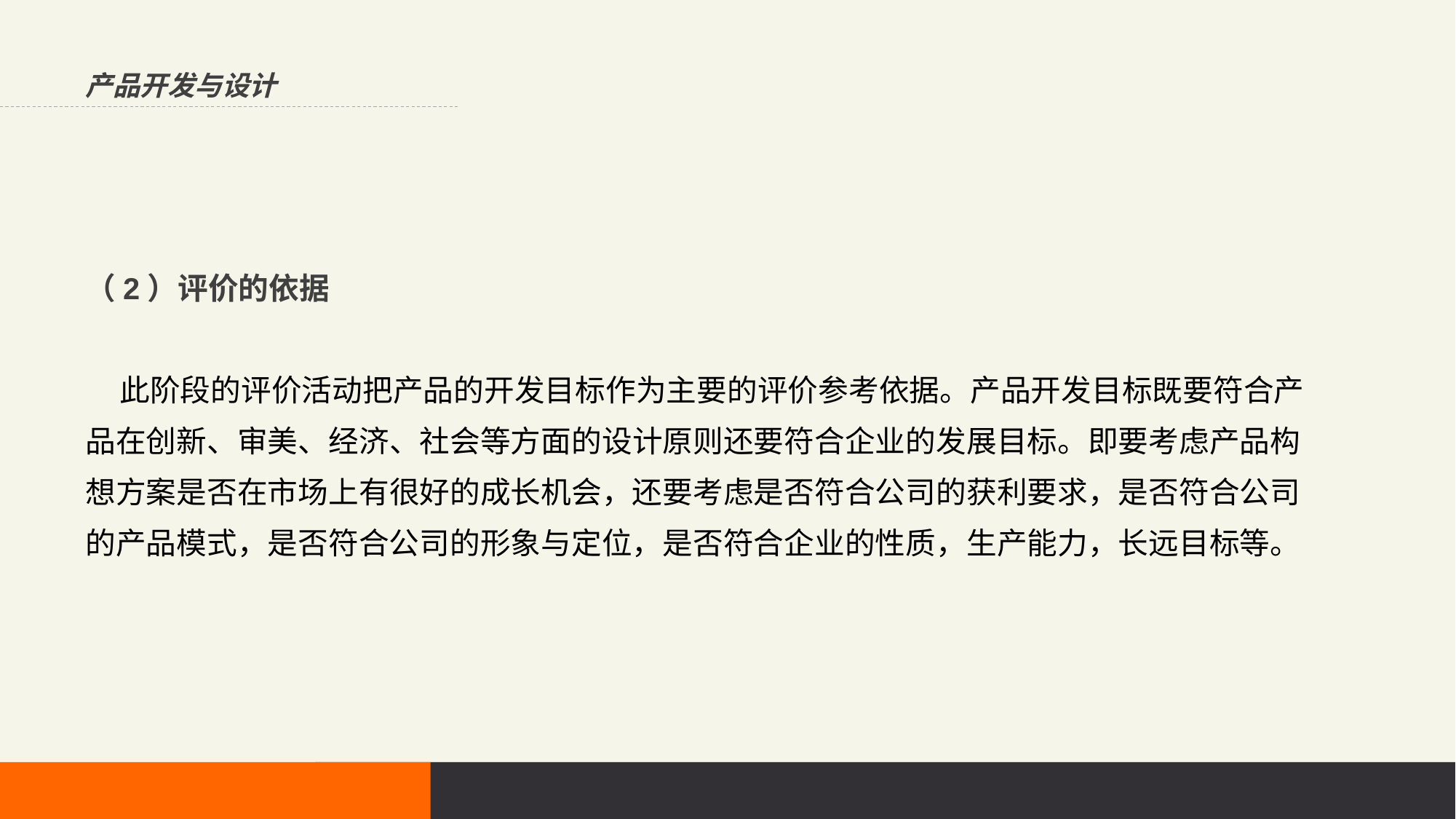

产品开发与设计
（2）评价的依据

    此阶段的评价活动把产品的开发目标作为主要的评价参考依据。产品开发目标既要符合产品在创新、审美、经济、社会等方面的设计原则还要符合企业的发展目标。即要考虑产品构想方案是否在市场上有很好的成长机会，还要考虑是否符合公司的获利要求，是否符合公司的产品模式，是否符合公司的形象与定位，是否符合企业的性质，生产能力，长远目标等。